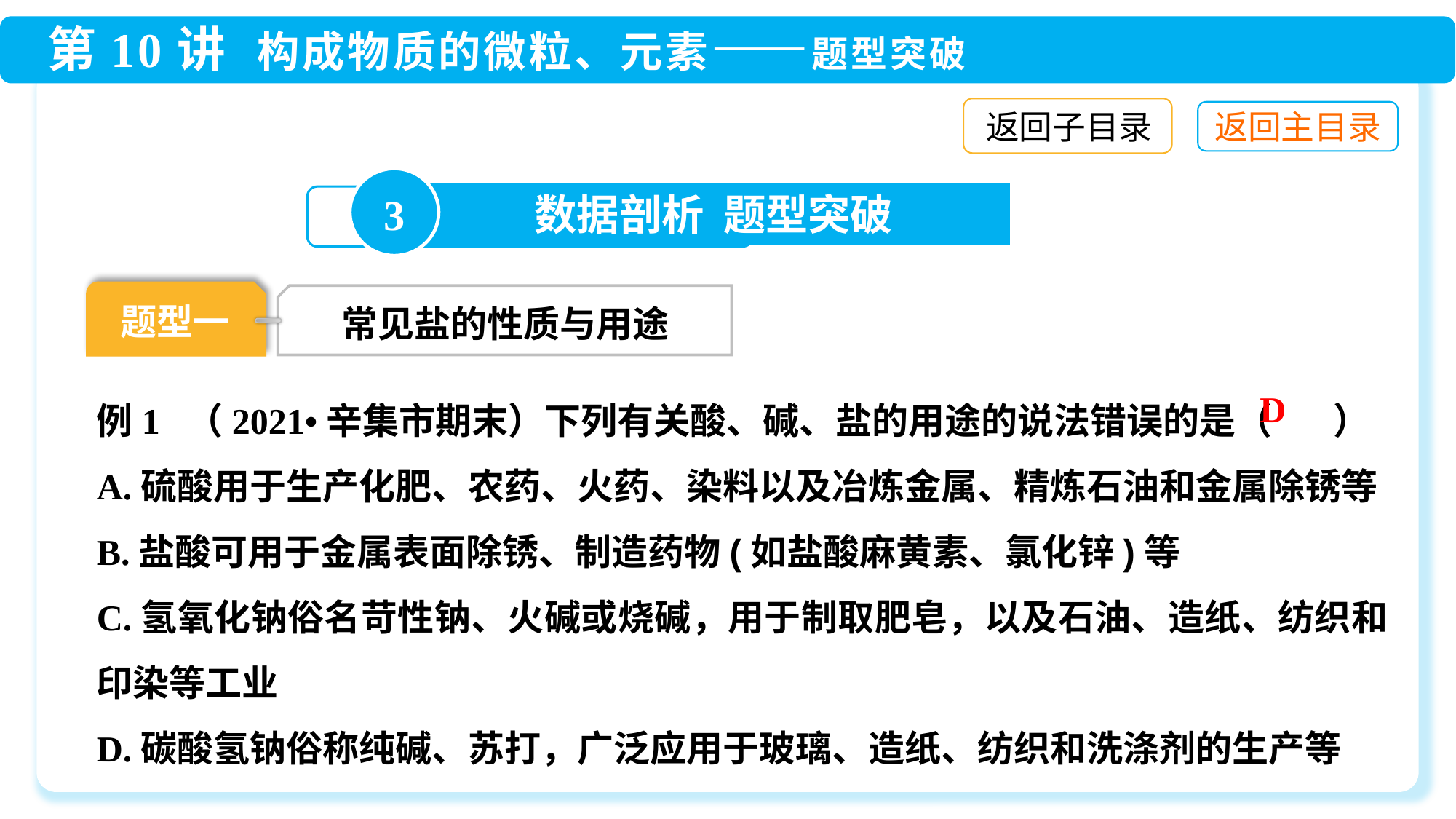

返回子目录

3
数据剖析  题型突破

题型一
常见盐的性质与用途

例1  （2021•辛集市期末）下列有关酸、碱、盐的用途的说法错误的是（ 　  ）
A.硫酸用于生产化肥、农药、火药、染料以及冶炼金属、精炼石油和金属除锈等
B.盐酸可用于金属表面除锈、制造药物(如盐酸麻黄素、氯化锌)等
C.氢氧化钠俗名苛性钠、火碱或烧碱，用于制取肥皂，以及石油、造纸、纺织和印染等工业
D.碳酸氢钠俗称纯碱、苏打，广泛应用于玻璃、造纸、纺织和洗涤剂的生产等
D